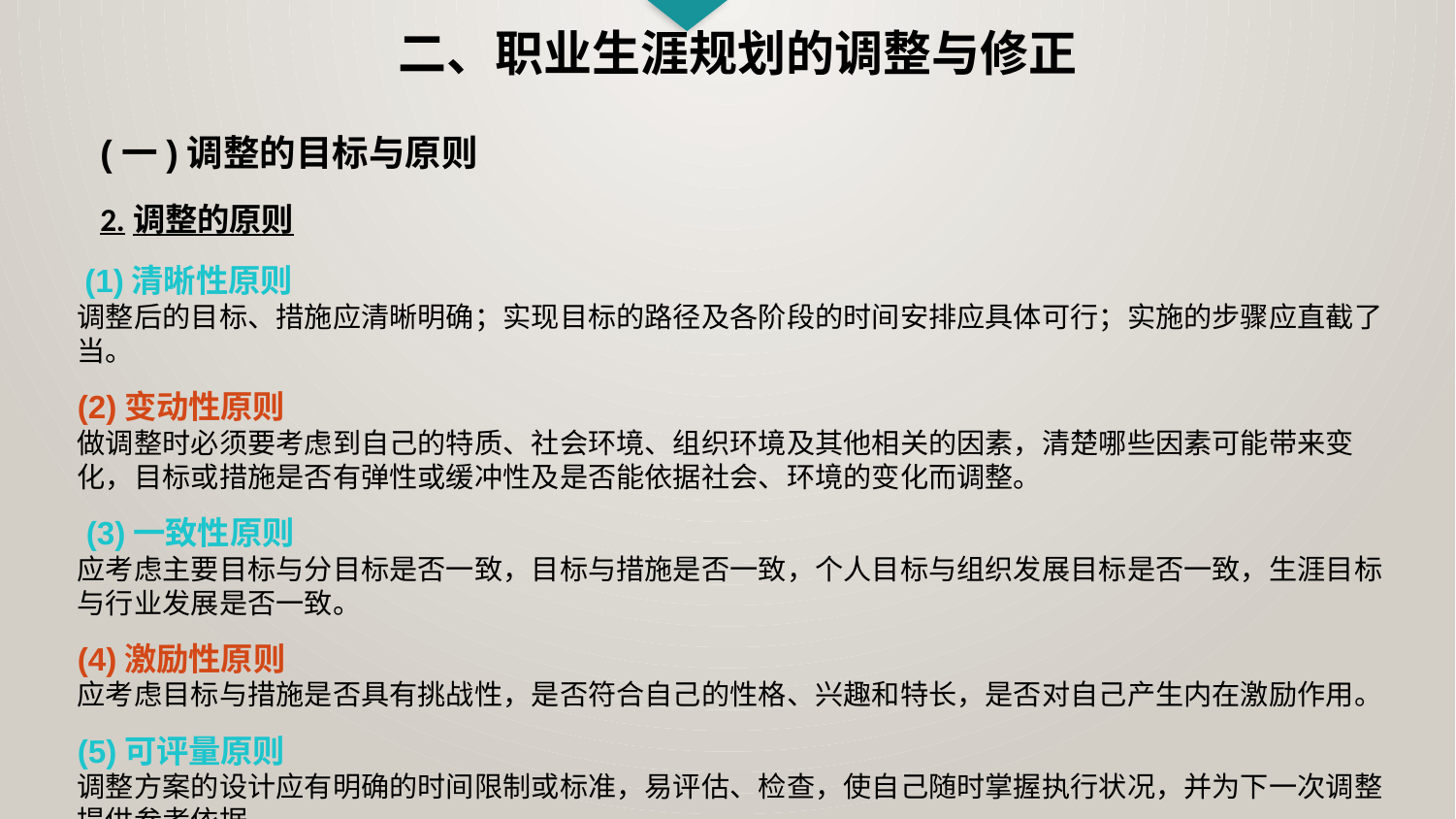

二、职业生涯规划的调整与修正
(一)调整的目标与原则
2.调整的原则
 (1)清晰性原则
调整后的目标、措施应清晰明确；实现目标的路径及各阶段的时间安排应具体可行；实施的步骤应直截了当。
(2)变动性原则
做调整时必须要考虑到自己的特质、社会环境、组织环境及其他相关的因素，清楚哪些因素可能带来变化，目标或措施是否有弹性或缓冲性及是否能依据社会、环境的变化而调整。
 (3)一致性原则
应考虑主要目标与分目标是否一致，目标与措施是否一致，个人目标与组织发展目标是否一致，生涯目标与行业发展是否一致。
(4)激励性原则
应考虑目标与措施是否具有挑战性，是否符合自己的性格、兴趣和特长，是否对自己产生内在激励作用。
(5)可评量原则
调整方案的设计应有明确的时间限制或标准，易评估、检查，使自己随时掌握执行状况，并为下一次调整提供参考依据。
84